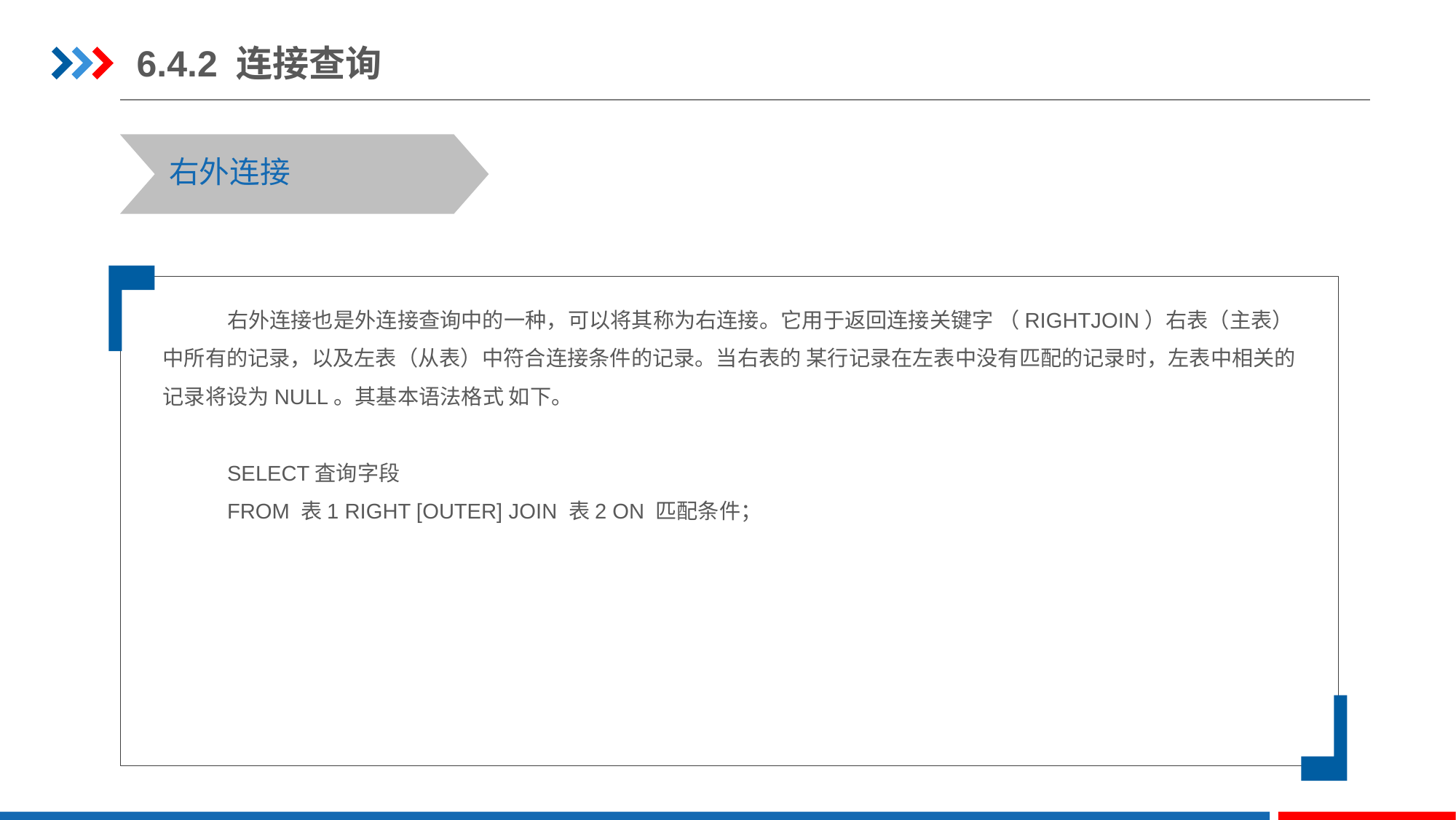

6.4.2 连接查询

右外连接

右外连接也是外连接查询中的一种，可以将其称为右连接。它用于返回连接关键字 （RIGHTJOIN）右表（主表）中所有的记录，以及左表（从表）中符合连接条件的记录。当右表的 某行记录在左表中没有匹配的记录时，左表中相关的记录将设为NULL。其基本语法格式 如下。

SELECT査询字段
FROM 表1 RIGHT [OUTER] JOIN 表2 ON 匹配条件；